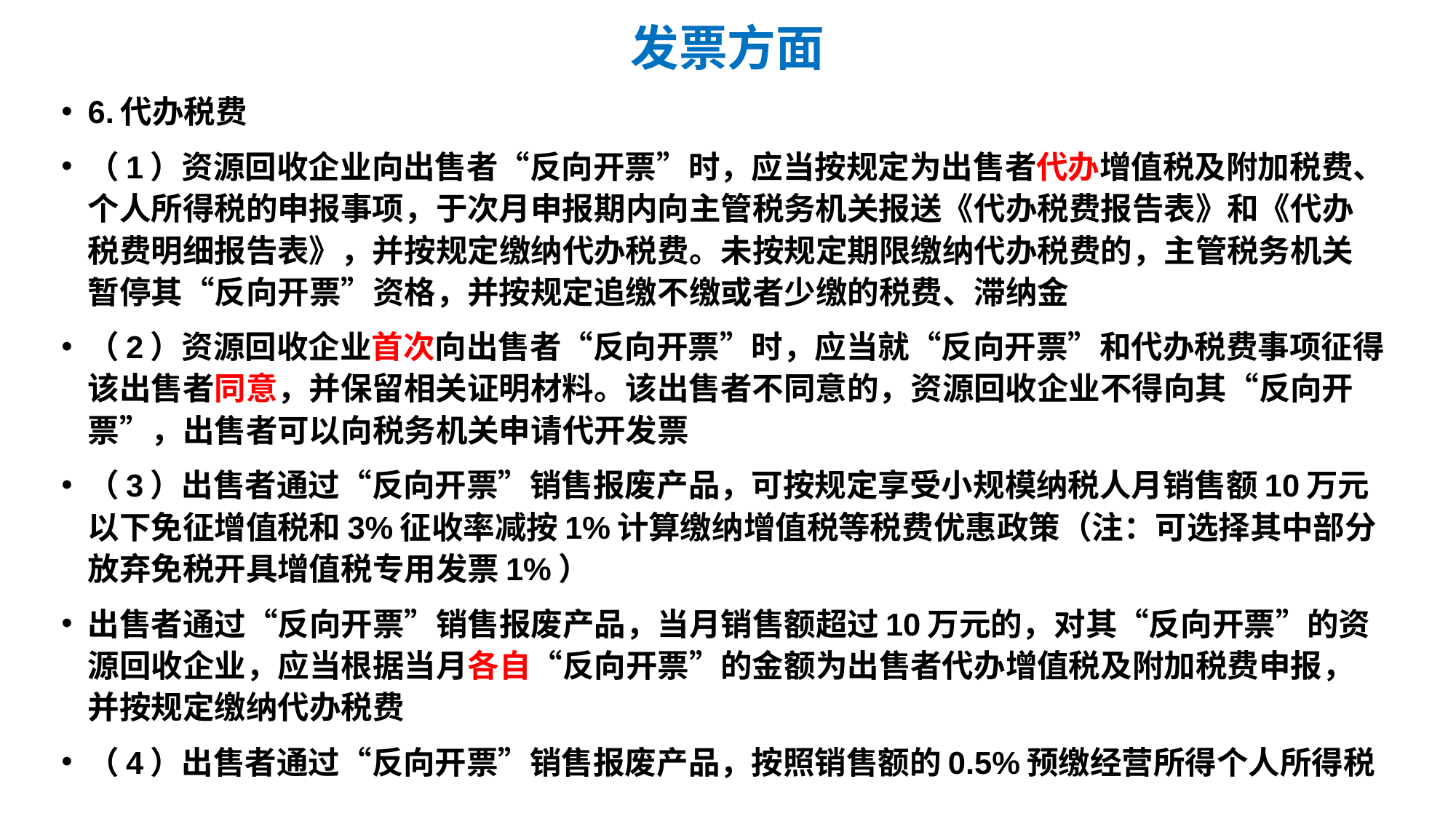

# 发票方面
6.代办税费
（1）资源回收企业向出售者“反向开票”时，应当按规定为出售者代办增值税及附加税费、个人所得税的申报事项，于次月申报期内向主管税务机关报送《代办税费报告表》和《代办税费明细报告表》，并按规定缴纳代办税费。未按规定期限缴纳代办税费的，主管税务机关暂停其“反向开票”资格，并按规定追缴不缴或者少缴的税费、滞纳金
（2）资源回收企业首次向出售者“反向开票”时，应当就“反向开票”和代办税费事项征得该出售者同意，并保留相关证明材料。该出售者不同意的，资源回收企业不得向其“反向开票”，出售者可以向税务机关申请代开发票
（3）出售者通过“反向开票”销售报废产品，可按规定享受小规模纳税人月销售额10万元以下免征增值税和3%征收率减按1%计算缴纳增值税等税费优惠政策（注：可选择其中部分放弃免税开具增值税专用发票1%）
出售者通过“反向开票”销售报废产品，当月销售额超过10万元的，对其“反向开票”的资源回收企业，应当根据当月各自“反向开票”的金额为出售者代办增值税及附加税费申报，并按规定缴纳代办税费
（4）出售者通过“反向开票”销售报废产品，按照销售额的0.5%预缴经营所得个人所得税